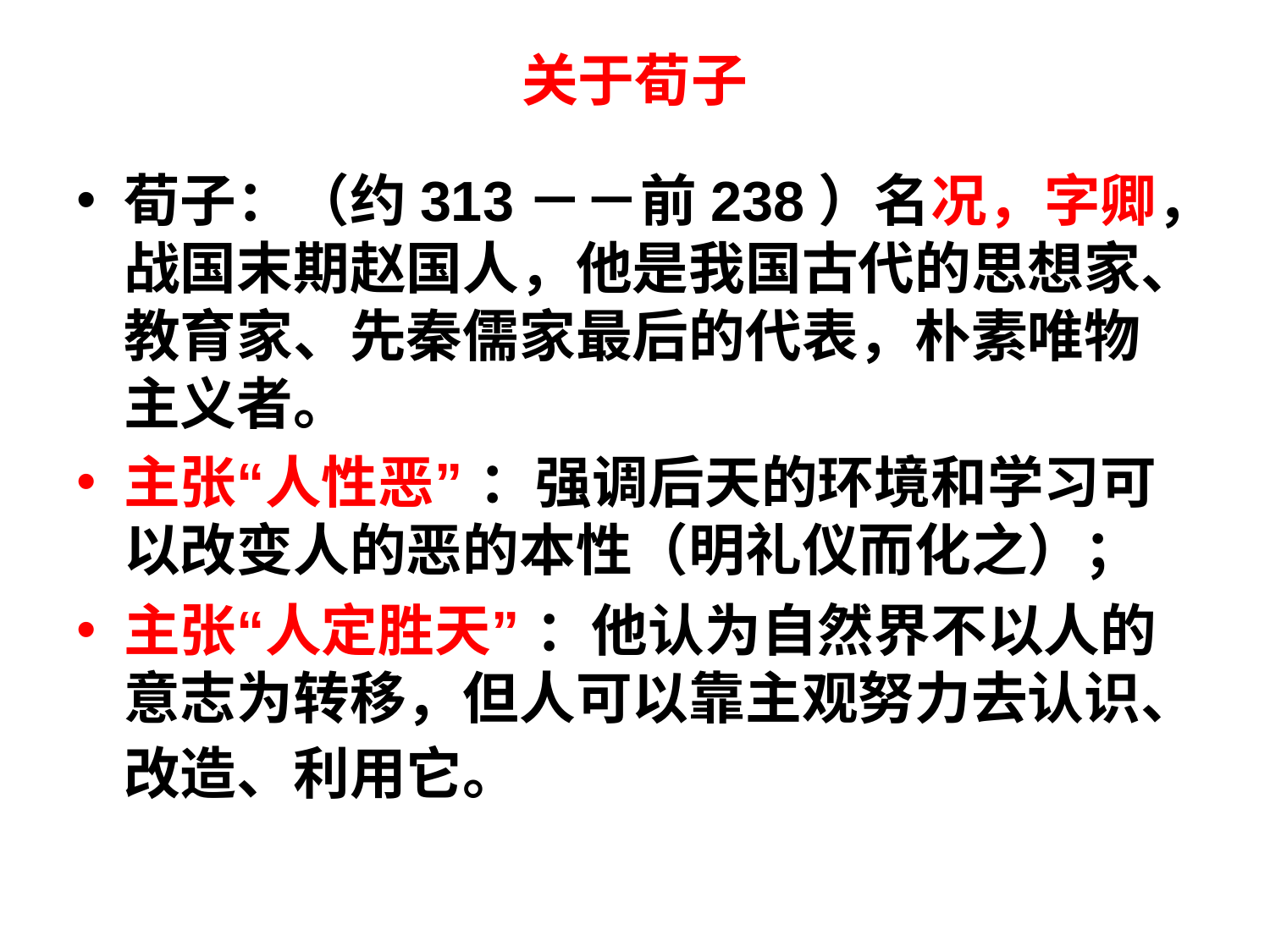

# 关于荀子
荀子：（约313－－前238）名况，字卿，战国末期赵国人，他是我国古代的思想家、教育家、先秦儒家最后的代表，朴素唯物主义者。
主张“人性恶” ：强调后天的环境和学习可以改变人的恶的本性（明礼仪而化之）；
主张“人定胜天” ：他认为自然界不以人的意志为转移，但人可以靠主观努力去认识、改造、利用它。